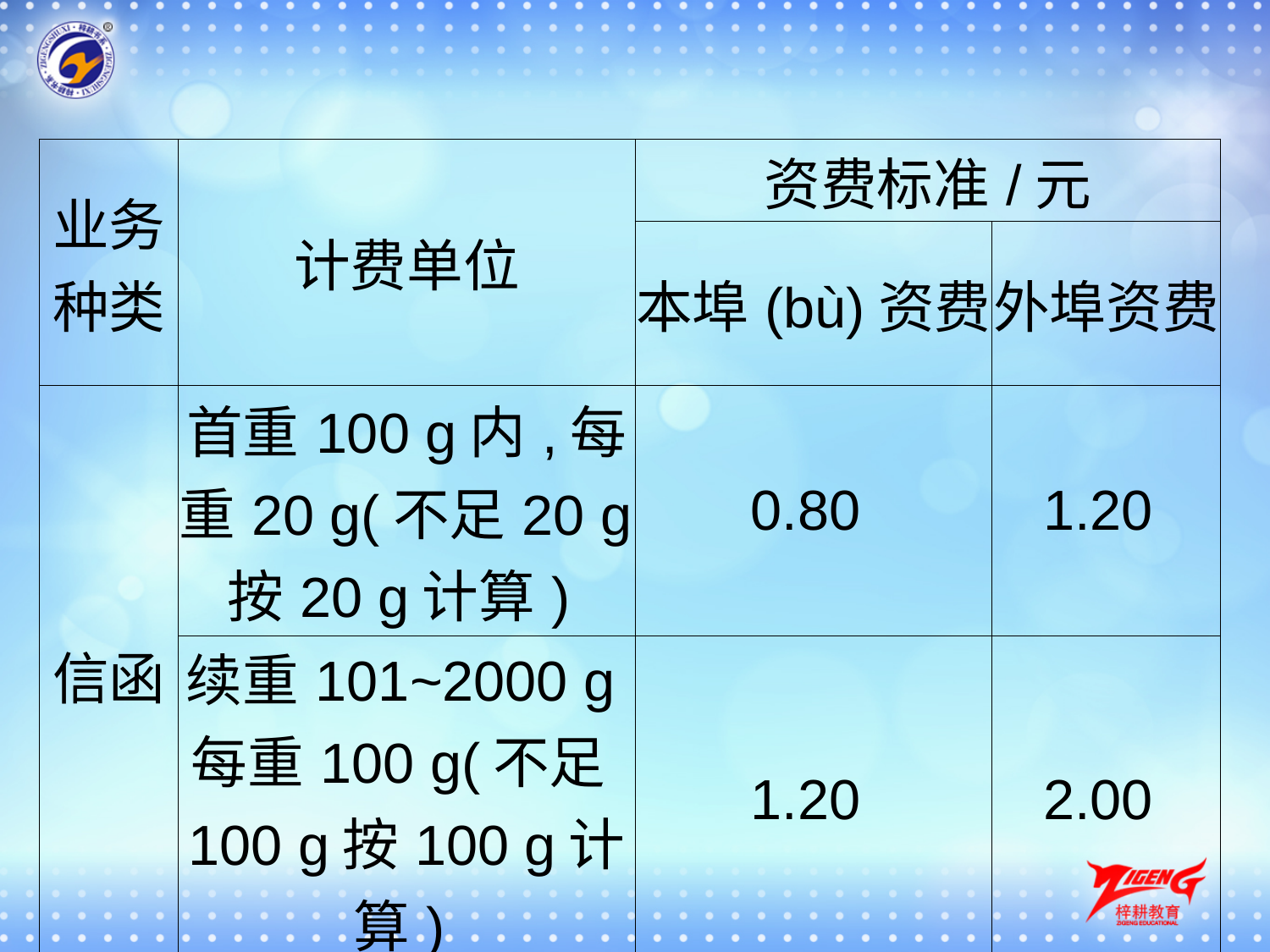

| 业务种类 | 计费单位 | 资费标准/元 |  |
| --- | --- | --- | --- |
|  |  | 本埠(bù)资费 | 外埠资费 |
| 信函 | 首重100 g内,每重20 g(不足20 g按20 g计算) | 0.80 | 1.20 |
|  | 续重101~2000 g每重100 g(不足100 g按100 g计算) | 1.20 | 2.00 |